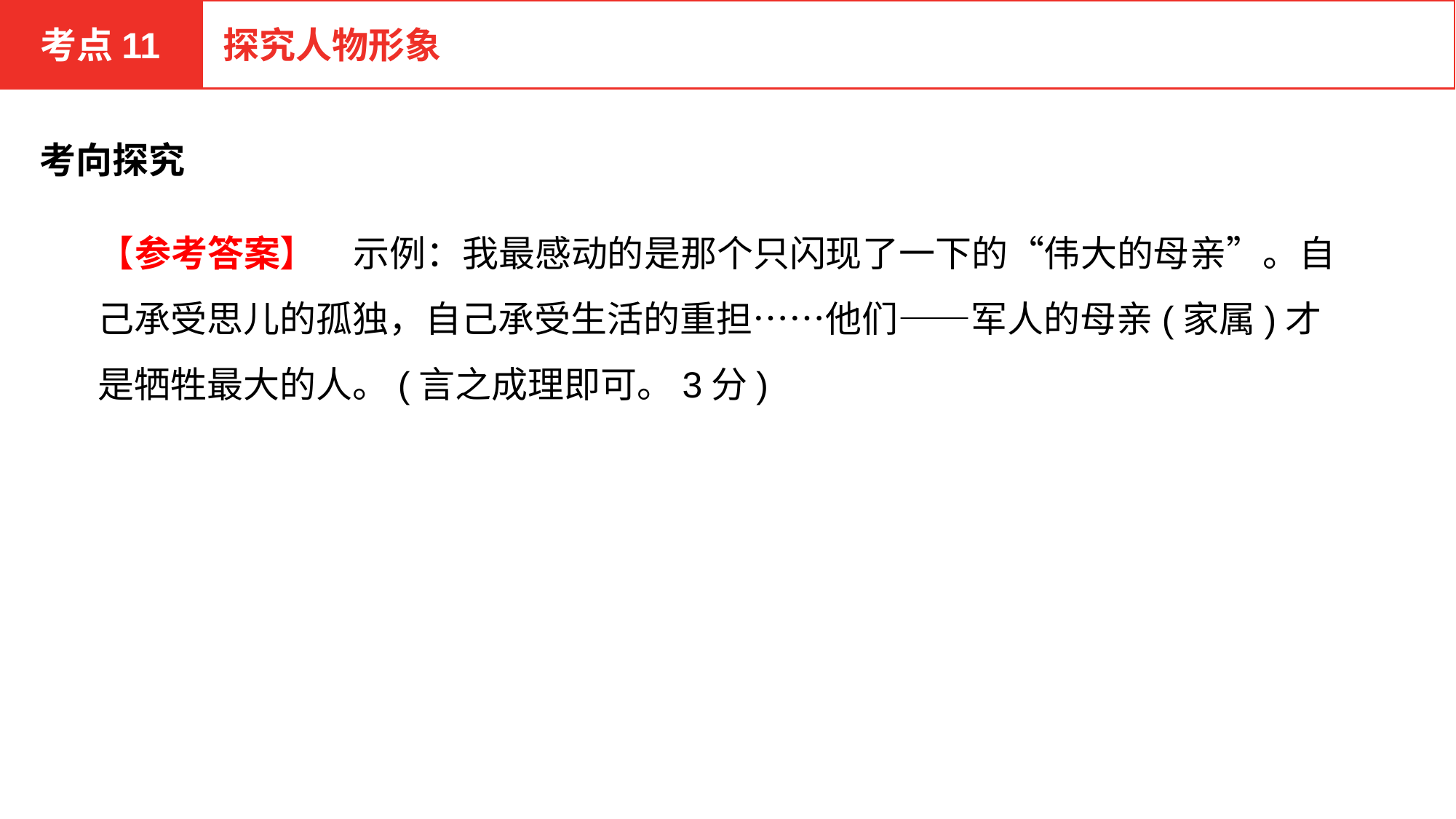

考点11
探究人物形象
考向探究

【参考答案】　示例：我最感动的是那个只闪现了一下的“伟大的母亲”。自己承受思儿的孤独，自己承受生活的重担……他们——军人的母亲(家属)才是牺牲最大的人。(言之成理即可。3分)